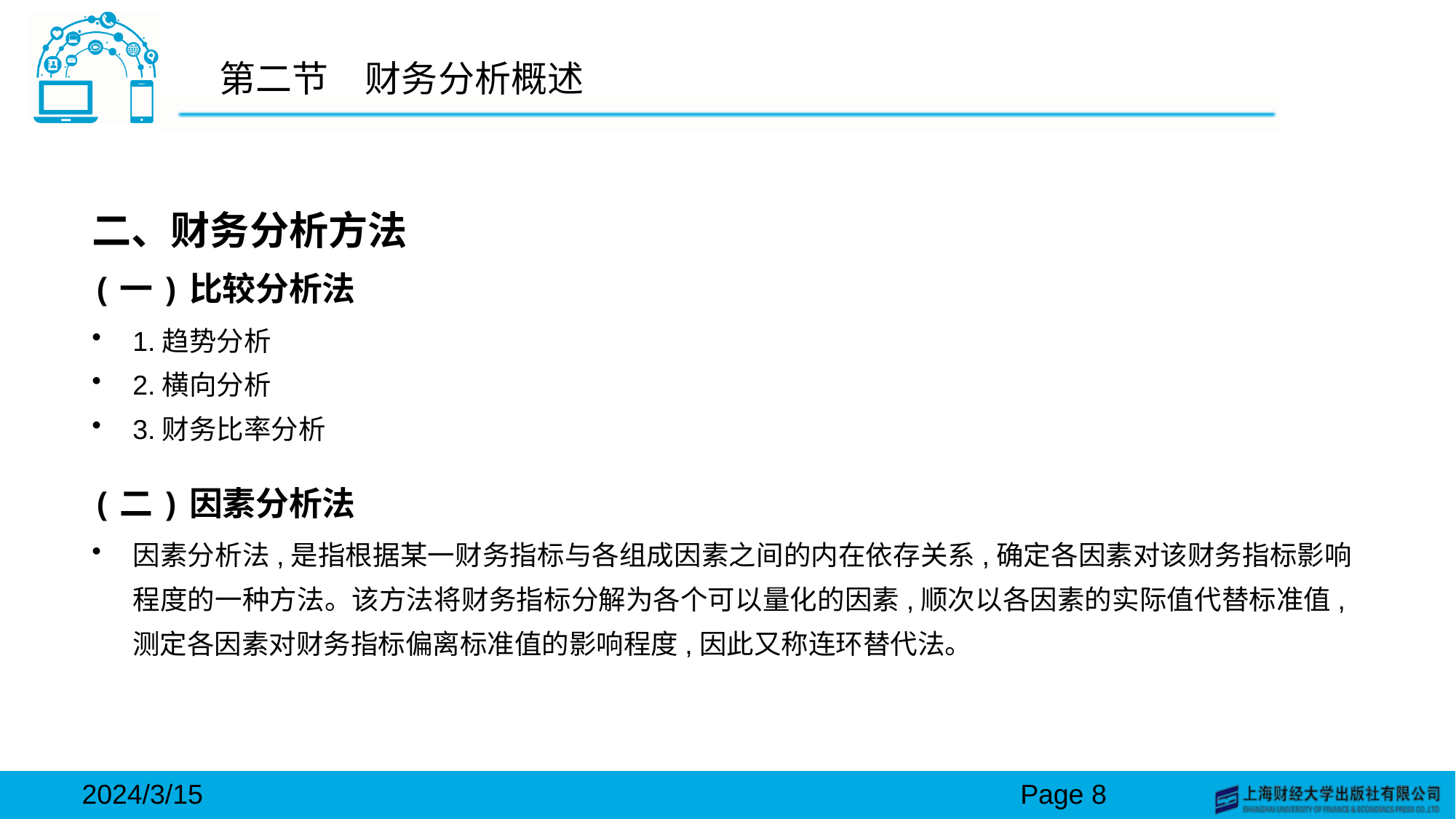

# 第二节　财务分析概述
二、财务分析方法
(一)比较分析法
1.趋势分析
2.横向分析
3.财务比率分析
(二)因素分析法
因素分析法,是指根据某一财务指标与各组成因素之间的内在依存关系,确定各因素对该财务指标影响程度的一种方法。该方法将财务指标分解为各个可以量化的因素,顺次以各因素的实际值代替标准值,测定各因素对财务指标偏离标准值的影响程度,因此又称连环替代法。

2024/3/15
Page 8